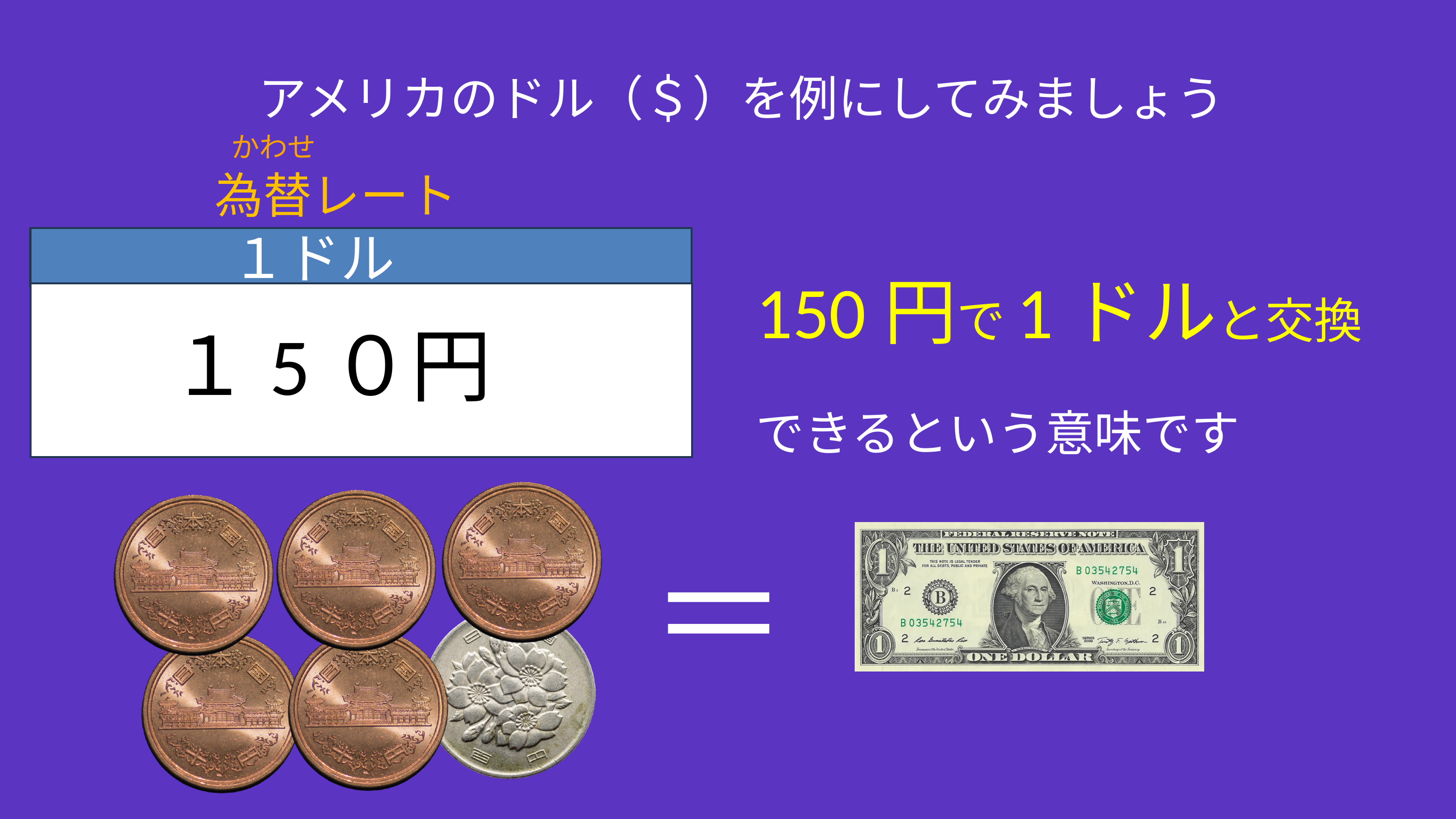

アメリカのドル（＄）を例にしてみましょう
かわせ

150円で1ドルと交換
できるという意味です

為替レート
１ドル

１5０円

＝